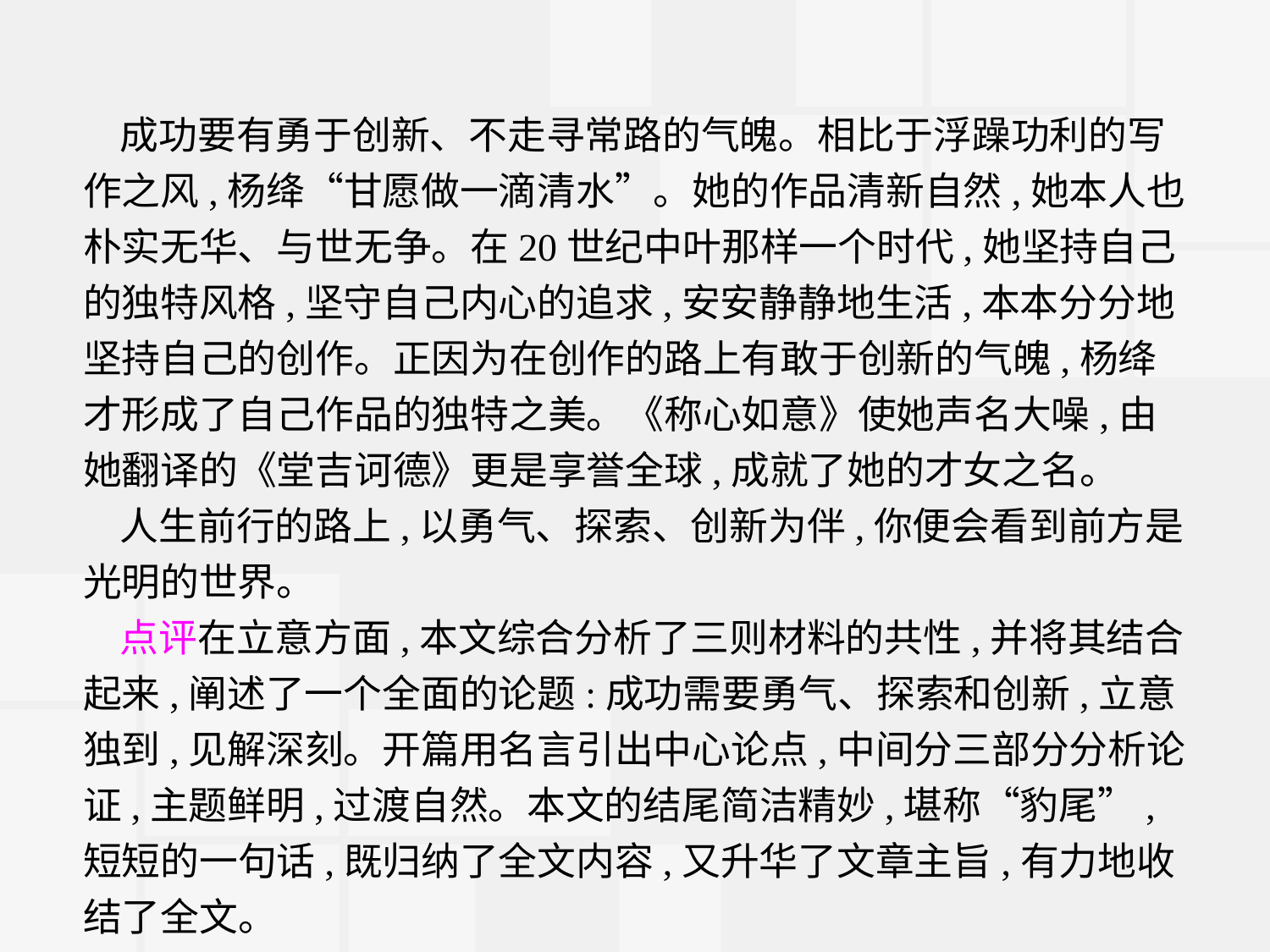

成功要有勇于创新、不走寻常路的气魄。相比于浮躁功利的写作之风,杨绛“甘愿做一滴清水”。她的作品清新自然,她本人也朴实无华、与世无争。在20世纪中叶那样一个时代,她坚持自己的独特风格,坚守自己内心的追求,安安静静地生活,本本分分地坚持自己的创作。正因为在创作的路上有敢于创新的气魄,杨绛才形成了自己作品的独特之美。《称心如意》使她声名大噪,由她翻译的《堂吉诃德》更是享誉全球,成就了她的才女之名。
人生前行的路上,以勇气、探索、创新为伴,你便会看到前方是光明的世界。
点评在立意方面,本文综合分析了三则材料的共性,并将其结合起来,阐述了一个全面的论题:成功需要勇气、探索和创新,立意独到,见解深刻。开篇用名言引出中心论点,中间分三部分分析论证,主题鲜明,过渡自然。本文的结尾简洁精妙,堪称“豹尾”,短短的一句话,既归纳了全文内容,又升华了文章主旨,有力地收结了全文。